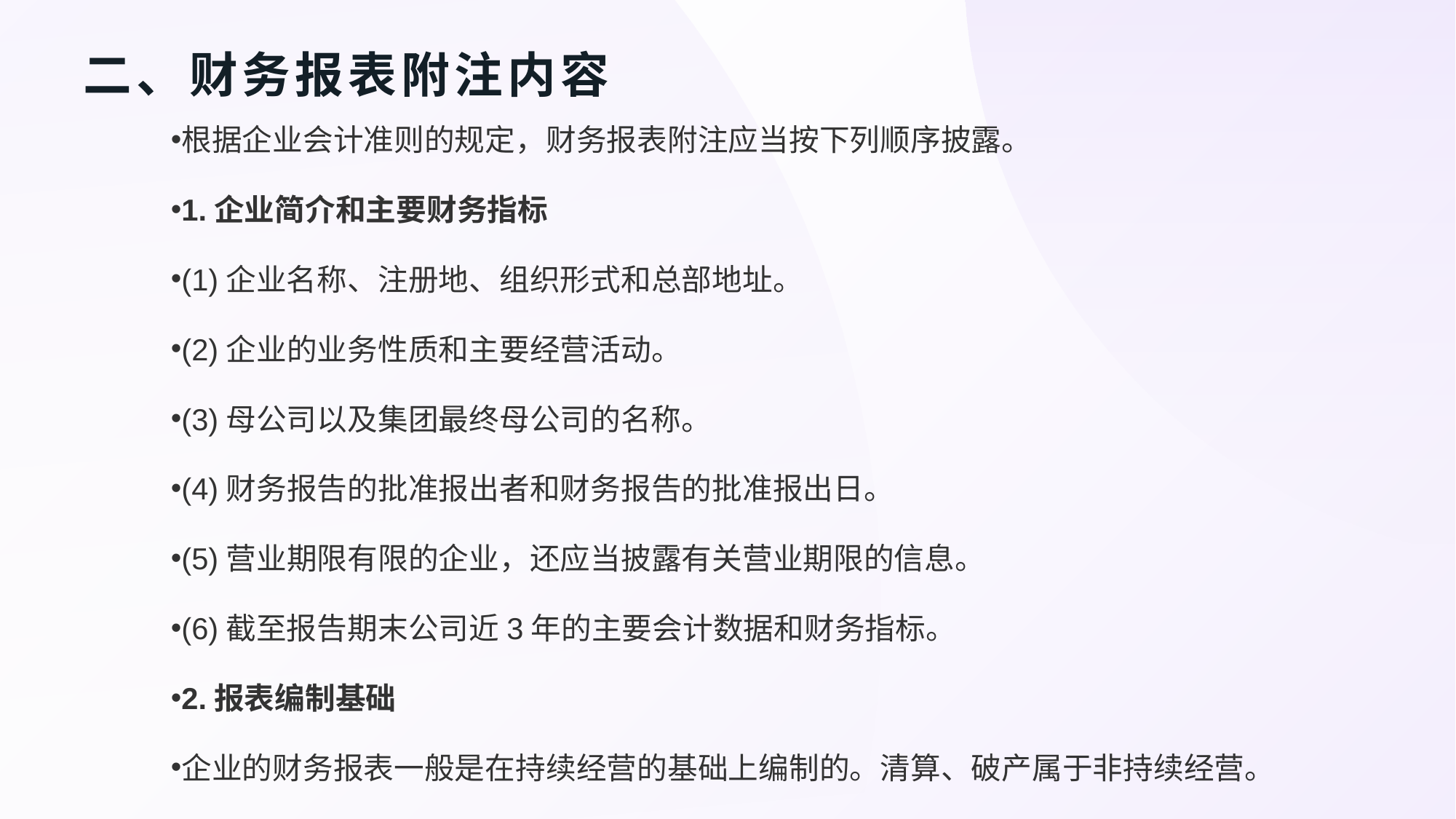

# 二、财务报表附注内容
根据企业会计准则的规定，财务报表附注应当按下列顺序披露。
1.企业简介和主要财务指标
(1)企业名称、注册地、组织形式和总部地址。
(2)企业的业务性质和主要经营活动。
(3)母公司以及集团最终母公司的名称。
(4)财务报告的批准报出者和财务报告的批准报出日。
(5)营业期限有限的企业，还应当披露有关营业期限的信息。
(6)截至报告期末公司近3年的主要会计数据和财务指标。
2.报表编制基础
企业的财务报表一般是在持续经营的基础上编制的。清算、破产属于非持续经营。